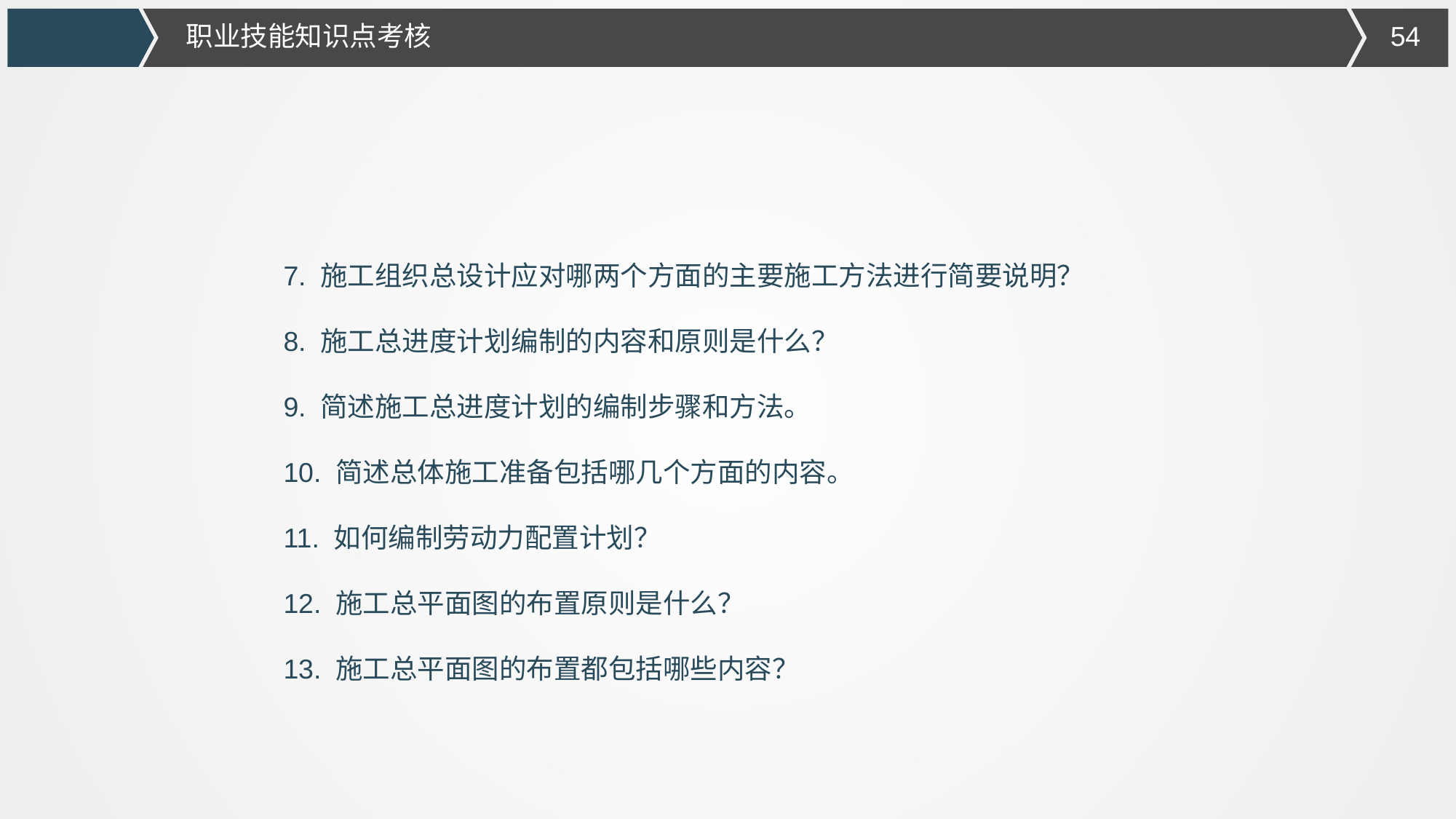

职业技能知识点考核
7. 施工组织总设计应对哪两个方面的主要施工方法进行简要说明？
8. 施工总进度计划编制的内容和原则是什么？
9. 简述施工总进度计划的编制步骤和方法。
10. 简述总体施工准备包括哪几个方面的内容。
11. 如何编制劳动力配置计划？
12. 施工总平面图的布置原则是什么？
13. 施工总平面图的布置都包括哪些内容？